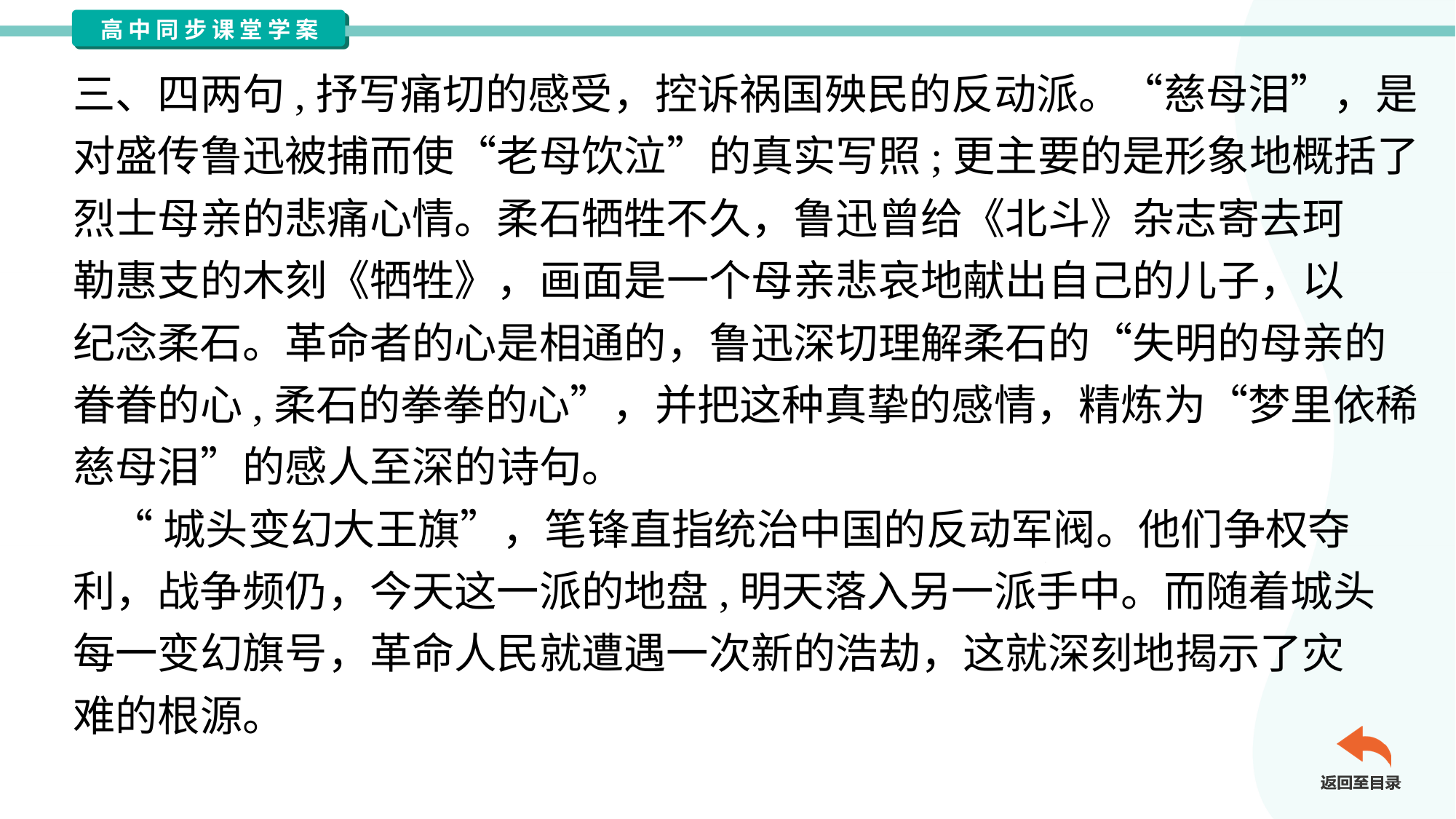

三、四两句,抒写痛切的感受，控诉祸国殃民的反动派。“慈母泪”，是
对盛传鲁迅被捕而使“老母饮泣”的真实写照;更主要的是形象地概括了
烈士母亲的悲痛心情。柔石牺牲不久，鲁迅曾给《北斗》杂志寄去珂
勒惠支的木刻《牺牲》，画面是一个母亲悲哀地献出自己的儿子，以
纪念柔石。革命者的心是相通的，鲁迅深切理解柔石的“失明的母亲的
眷眷的心,柔石的拳拳的心”，并把这种真挚的感情，精炼为“梦里依稀
慈母泪”的感人至深的诗句。
    “城头变幻大王旗”，笔锋直指统治中国的反动军阀。他们争权夺
利，战争频仍，今天这一派的地盘,明天落入另一派手中。而随着城头
每一变幻旗号，革命人民就遭遇一次新的浩劫，这就深刻地揭示了灾
难的根源。